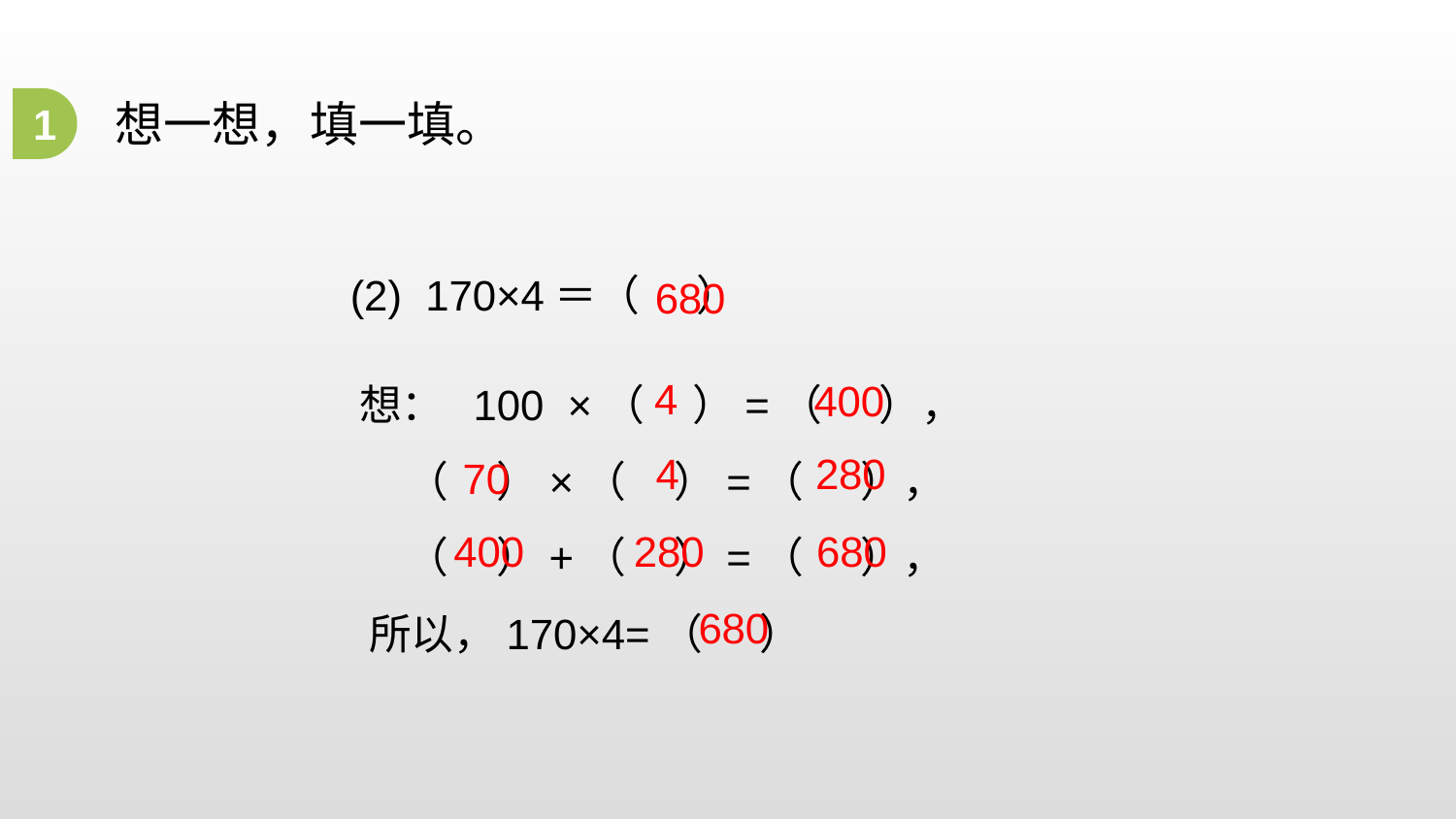

1
想一想，填一填。
  (2)  170×4＝（      ）
680
  想：  100  ×（     ）=（      ），
       （     ）×（     ）=（      ），
       （     ）+（     ）=（      ），
   所以，170×4=（      ）
4
400
4
280
70
680
400
280
680